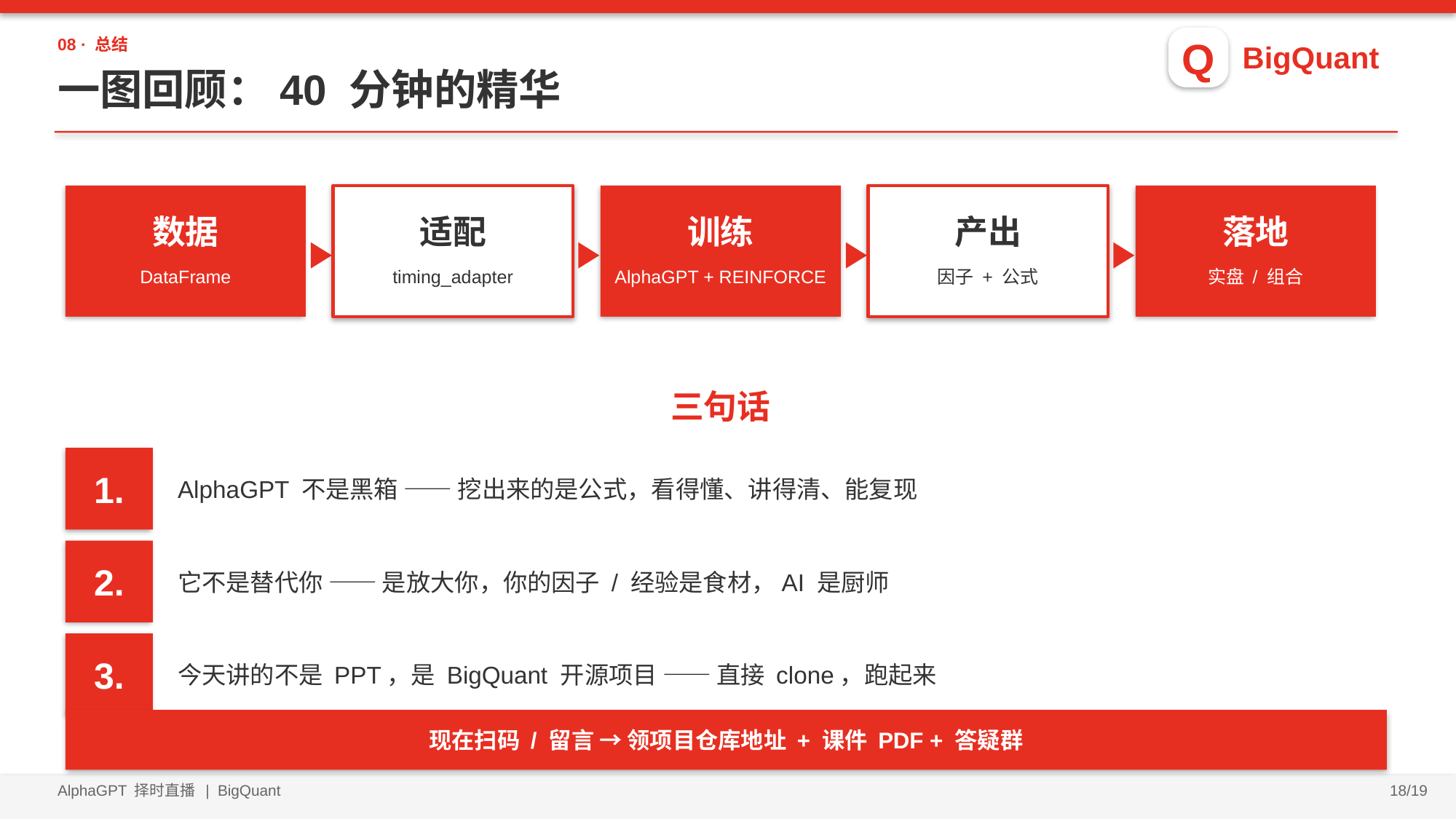

Q
BigQuant
08 · 总结
一图回顾：40 分钟的精华

▶

▶

▶

▶

数据
适配
训练
产出
落地
DataFrame
timing_adapter
AlphaGPT + REINFORCE
因子 + 公式
实盘 / 组合
三句话

1.
AlphaGPT 不是黑箱 —— 挖出来的是公式，看得懂、讲得清、能复现

2.
它不是替代你 —— 是放大你，你的因子 / 经验是食材，AI 是厨师

3.
今天讲的不是 PPT，是 BigQuant 开源项目 —— 直接 clone，跑起来

现在扫码 / 留言 → 领项目仓库地址 + 课件 PDF + 答疑群

AlphaGPT 择时直播  |  BigQuant
18/19